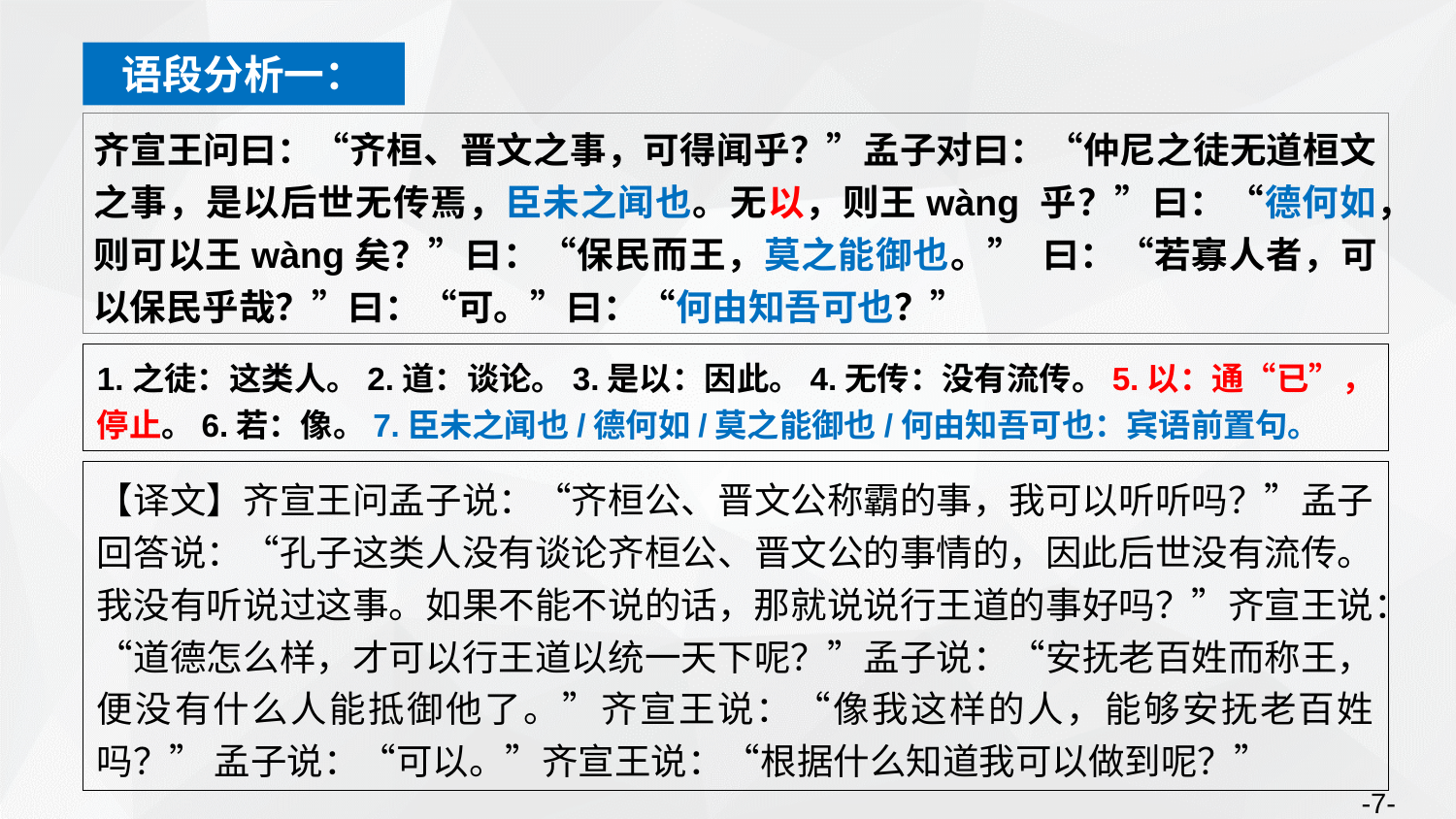

语段分析一：
齐宣王问曰：“齐桓、晋文之事，可得闻乎？”孟子对曰：“仲尼之徒无道桓文之事，是以后世无传焉，臣未之闻也。无以，则王wàng 乎？”曰：“德何如，则可以王wàng矣？”曰：“保民而王，莫之能御也。”  曰：“若寡人者，可以保民乎哉？”曰：“可。”曰：“何由知吾可也？”
1.之徒：这类人。2.道：谈论。3.是以：因此。4.无传：没有流传。5.以：通“已”，停止。6.若：像。7.臣未之闻也/德何如/莫之能御也/何由知吾可也：宾语前置句。
【译文】齐宣王问孟子说：“齐桓公、晋文公称霸的事，我可以听听吗？”孟子回答说：“孔子这类人没有谈论齐桓公、晋文公的事情的，因此后世没有流传。我没有听说过这事。如果不能不说的话，那就说说行王道的事好吗？”齐宣王说：“道德怎么样，才可以行王道以统一天下呢？”孟子说：“安抚老百姓而称王，便没有什么人能抵御他了。”齐宣王说：“像我这样的人，能够安抚老百姓吗？” 孟子说：“可以。”齐宣王说：“根据什么知道我可以做到呢？”
-7-